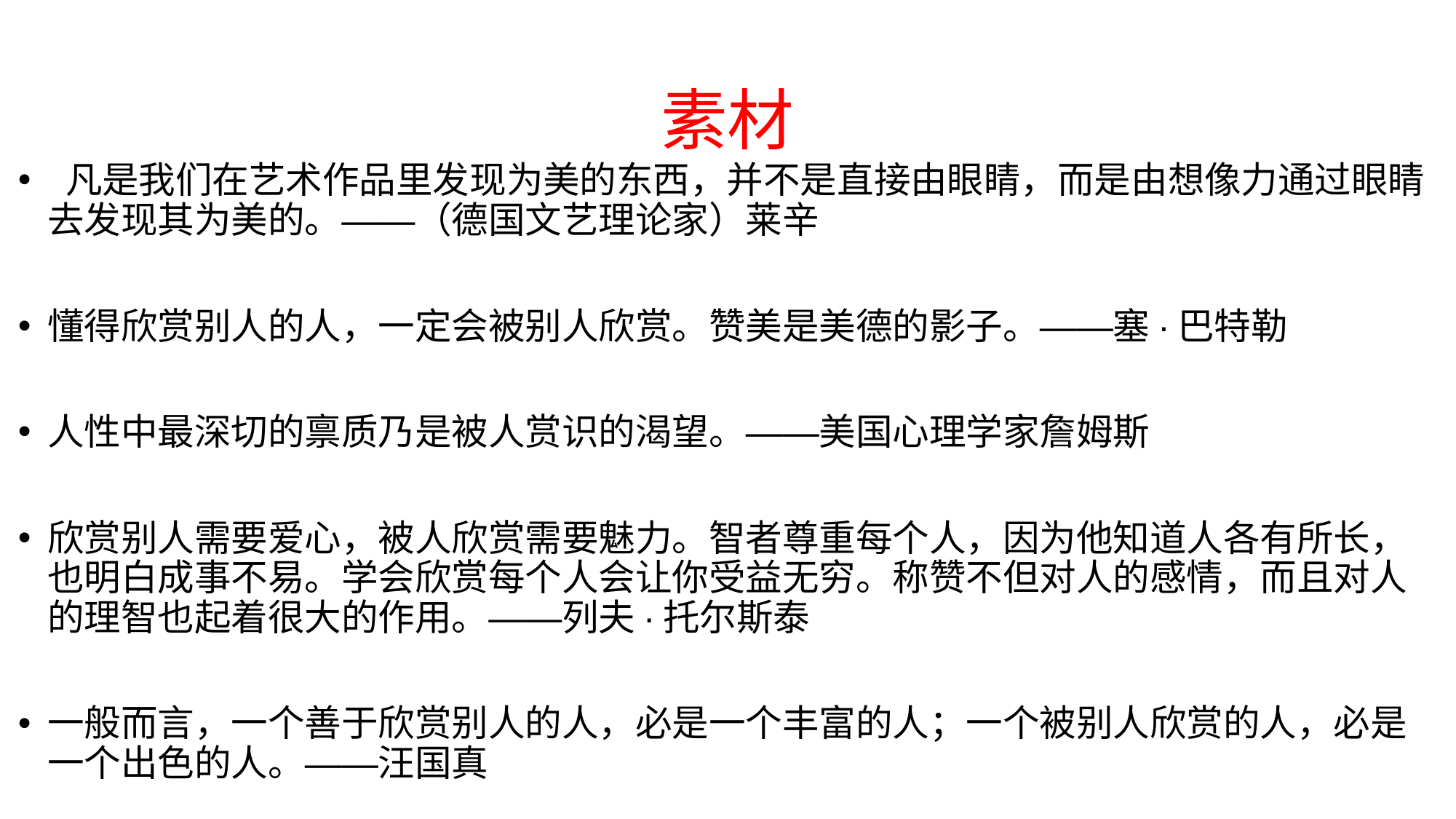

# 素材
 凡是我们在艺术作品里发现为美的东西，并不是直接由眼睛，而是由想像力通过眼睛去发现其为美的。——（德国文艺理论家）莱辛

懂得欣赏别人的人，一定会被别人欣赏。赞美是美德的影子。——塞·巴特勒

人性中最深切的禀质乃是被人赏识的渴望。——美国心理学家詹姆斯

欣赏别人需要爱心，被人欣赏需要魅力。智者尊重每个人，因为他知道人各有所长，也明白成事不易。学会欣赏每个人会让你受益无穷。称赞不但对人的感情，而且对人的理智也起着很大的作用。——列夫·托尔斯泰

一般而言，一个善于欣赏别人的人，必是一个丰富的人；一个被别人欣赏的人，必是一个出色的人。——汪国真